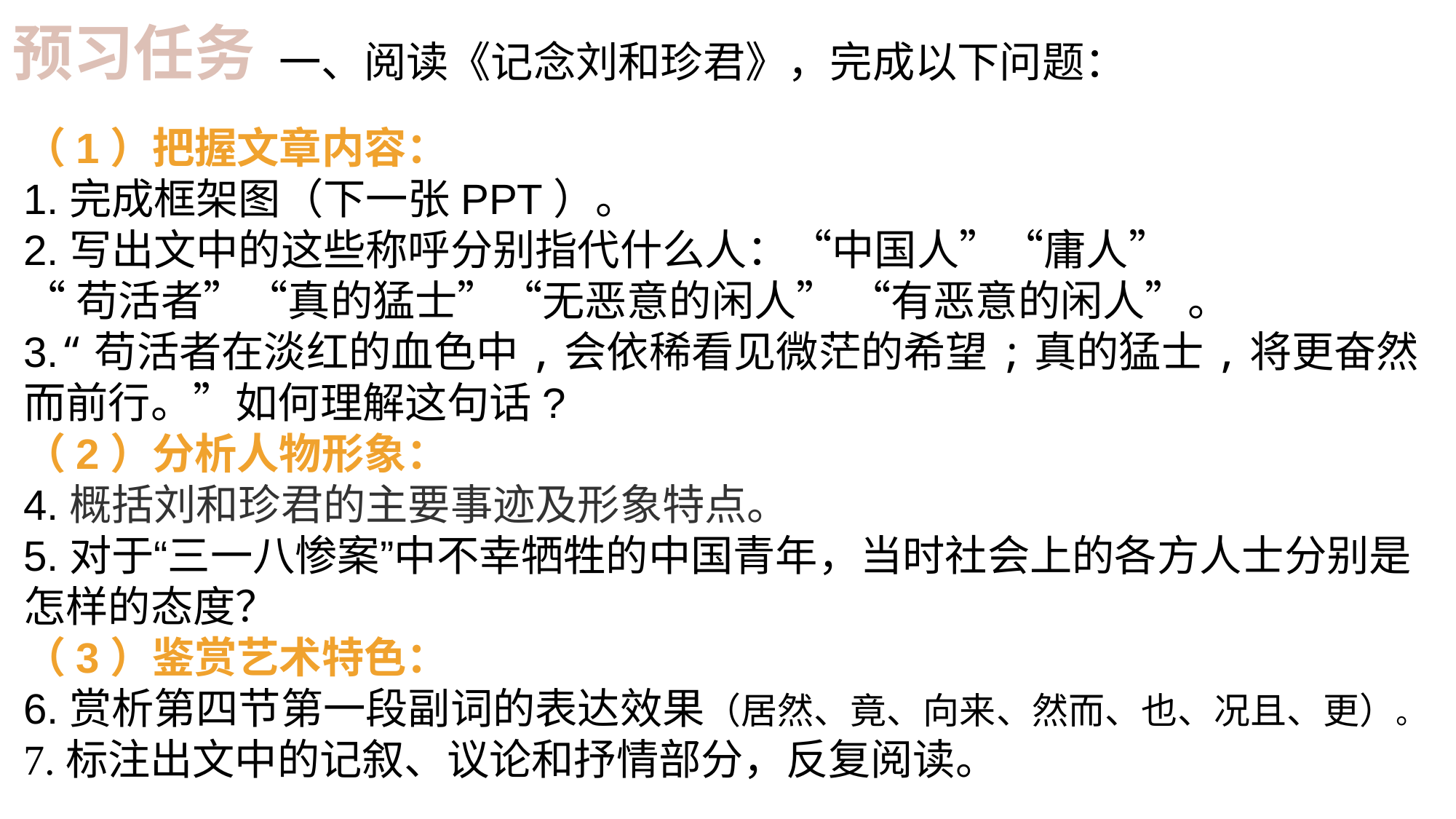

预习任务
一、阅读《记念刘和珍君》，完成以下问题：
（1）把握文章内容：
1.完成框架图（下一张PPT）。
2.写出文中的这些称呼分别指代什么人：“中国人”“庸人”
“苟活者”“真的猛士”“无恶意的闲人” “有恶意的闲人”。
3.“苟活者在淡红的血色中,会依稀看见微茫的希望;真的猛士,将更奋然而前行。”如何理解这句话?
（2）分析人物形象：
4.概括刘和珍君的主要事迹及形象特点。
5.对于“三一八惨案”中不幸牺牲的中国青年，当时社会上的各方人士分别是怎样的态度？
（3）鉴赏艺术特色：
6.赏析第四节第一段副词的表达效果（居然、竟、向来、然而、也、况且、更）。
7.标注出文中的记叙、议论和抒情部分，反复阅读。